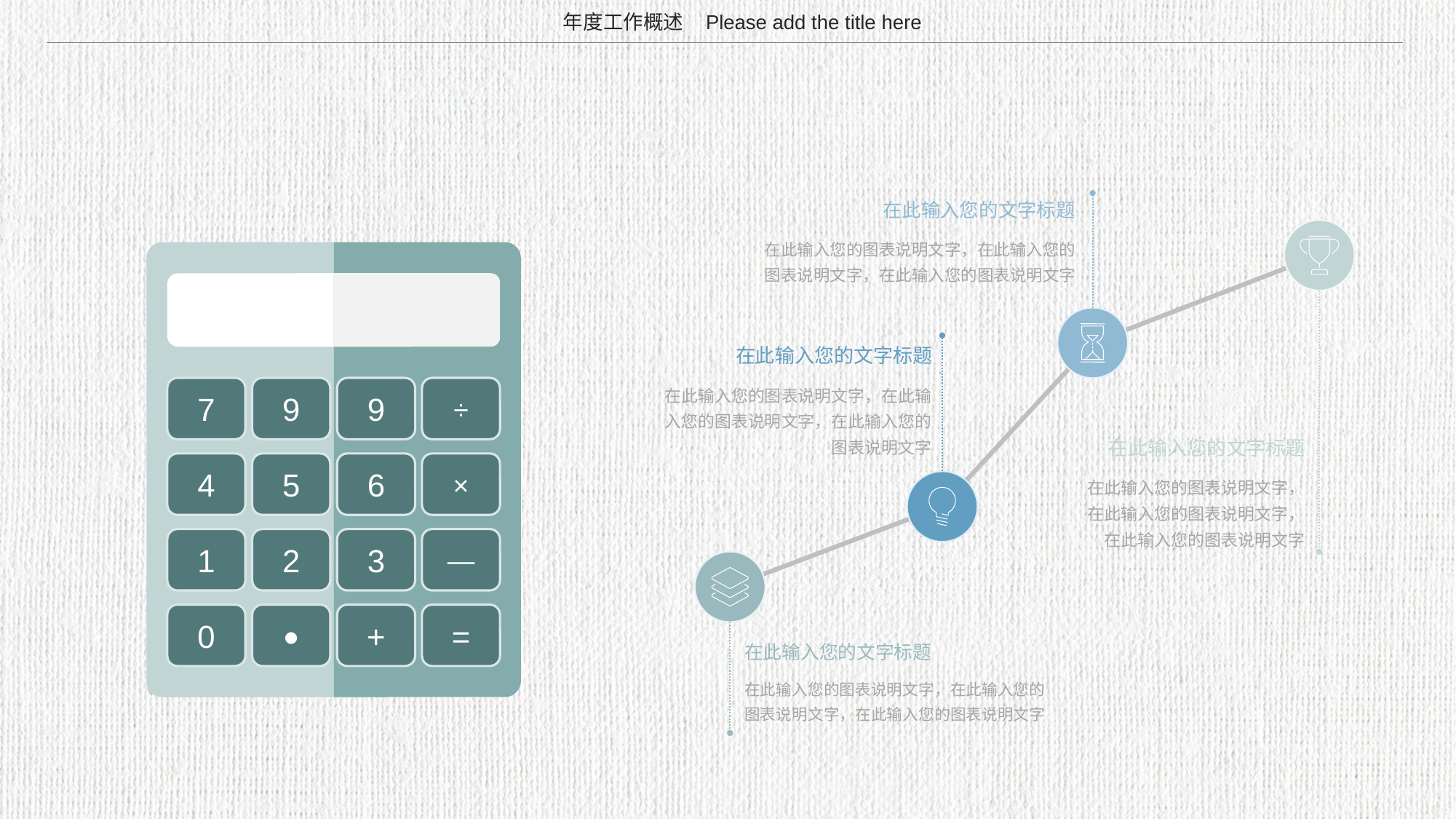

Please add the title here
年度工作概述
在此输入您的文字标题
在此输入您的图表说明文字，在此输入您的图表说明文字，在此输入您的图表说明文字

7
9
9
÷
4
5
6
×
1
2
3
—
0
●
+
=

在此输入您的文字标题
在此输入您的图表说明文字，在此输入您的图表说明文字，在此输入您的图表说明文字
在此输入您的文字标题
在此输入您的图表说明文字，在此输入您的图表说明文字，在此输入您的图表说明文字

在此输入您的文字标题
在此输入您的图表说明文字，在此输入您的图表说明文字，在此输入您的图表说明文字